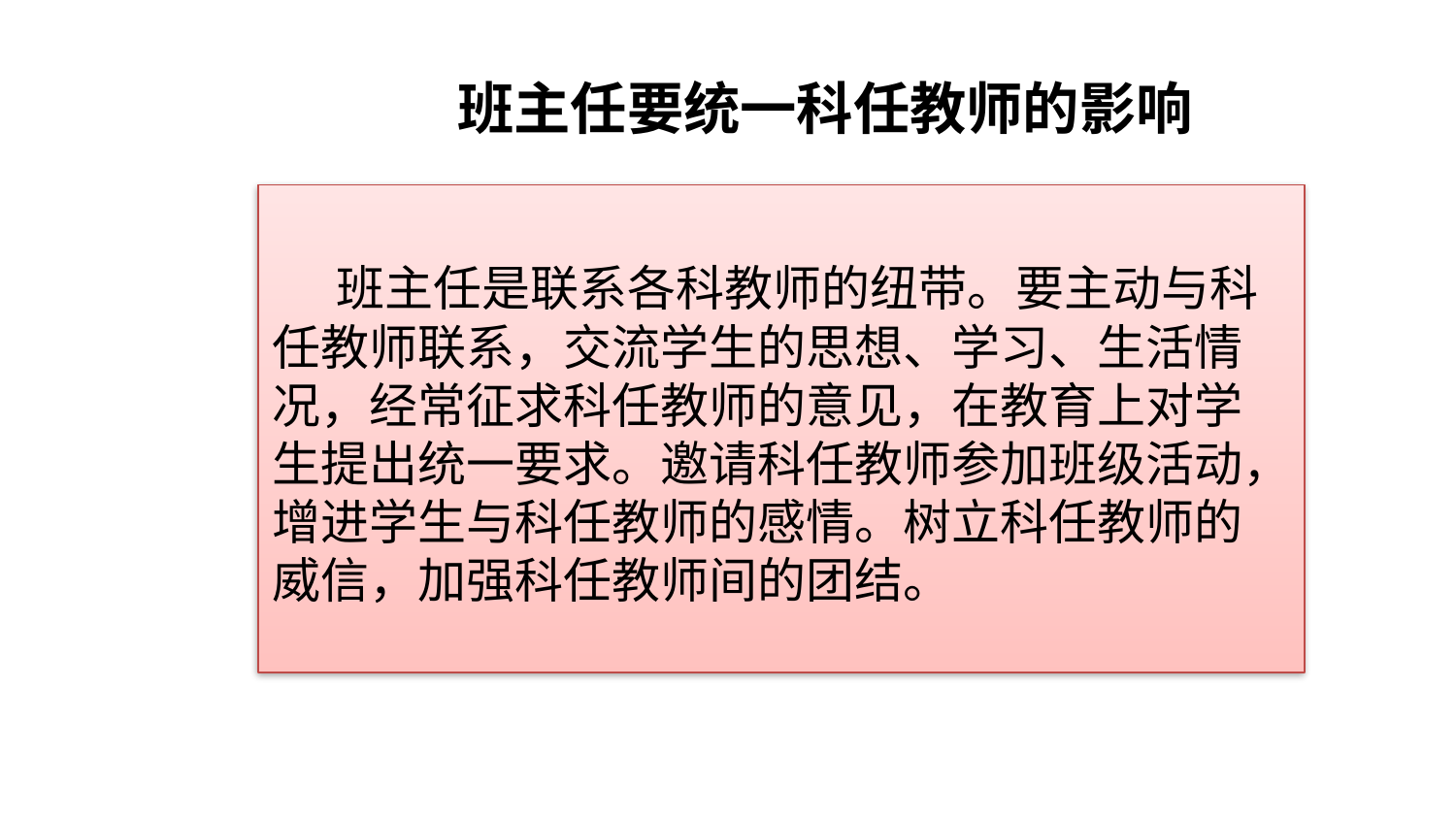

班主任要统一科任教师的影响
    班主任是联系各科教师的纽带。要主动与科任教师联系，交流学生的思想、学习、生活情况，经常征求科任教师的意见，在教育上对学生提出统一要求。邀请科任教师参加班级活动，增进学生与科任教师的感情。树立科任教师的威信，加强科任教师间的团结。